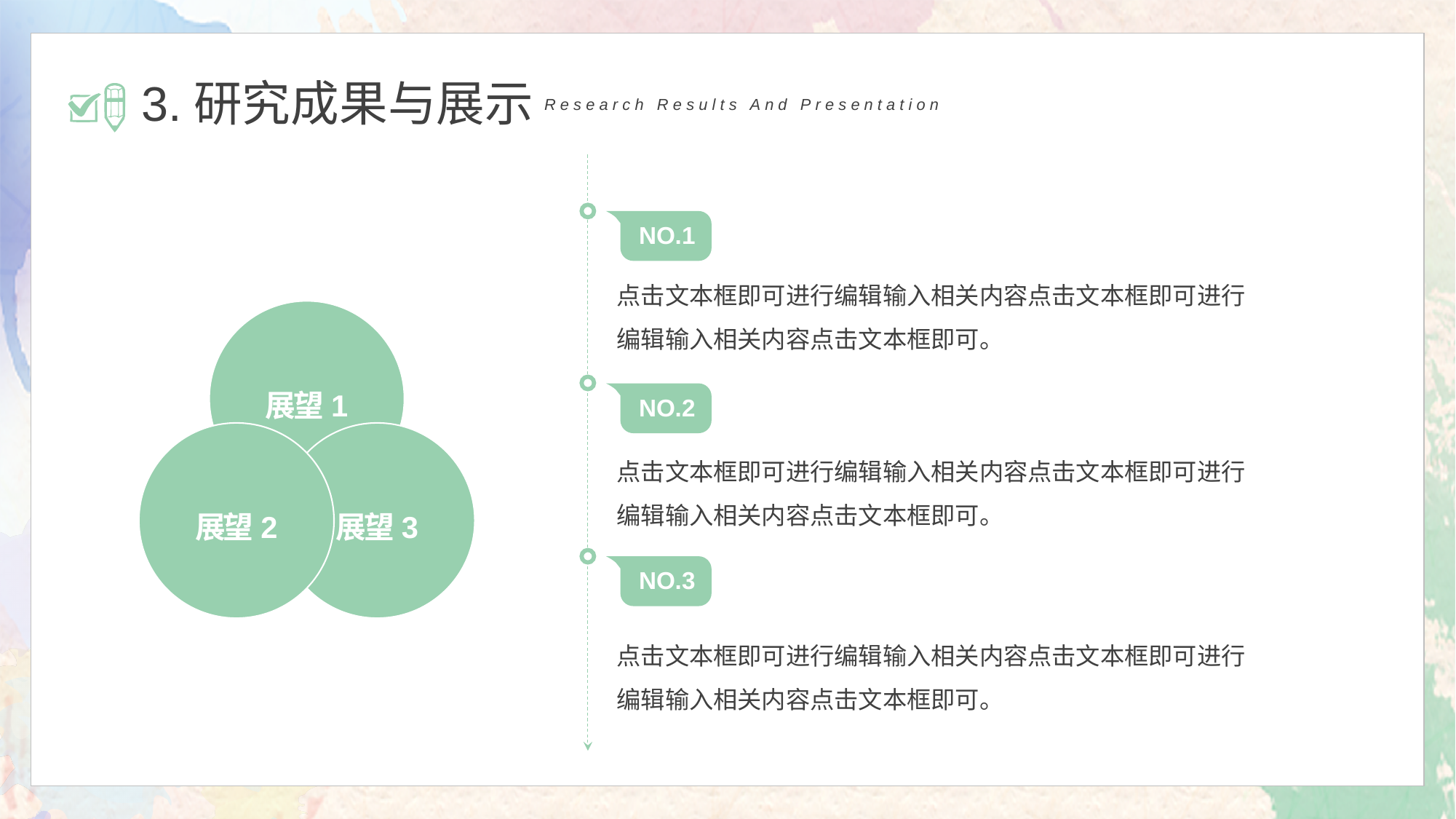

3.研究成果与展示

Research Results And Presentation

NO.1
点击文本框即可进行编辑输入相关内容点击文本框即可进行编辑输入相关内容点击文本框即可。

NO.2
点击文本框即可进行编辑输入相关内容点击文本框即可进行编辑输入相关内容点击文本框即可。

NO.3
点击文本框即可进行编辑输入相关内容点击文本框即可进行编辑输入相关内容点击文本框即可。

展望1

展望2
展望3